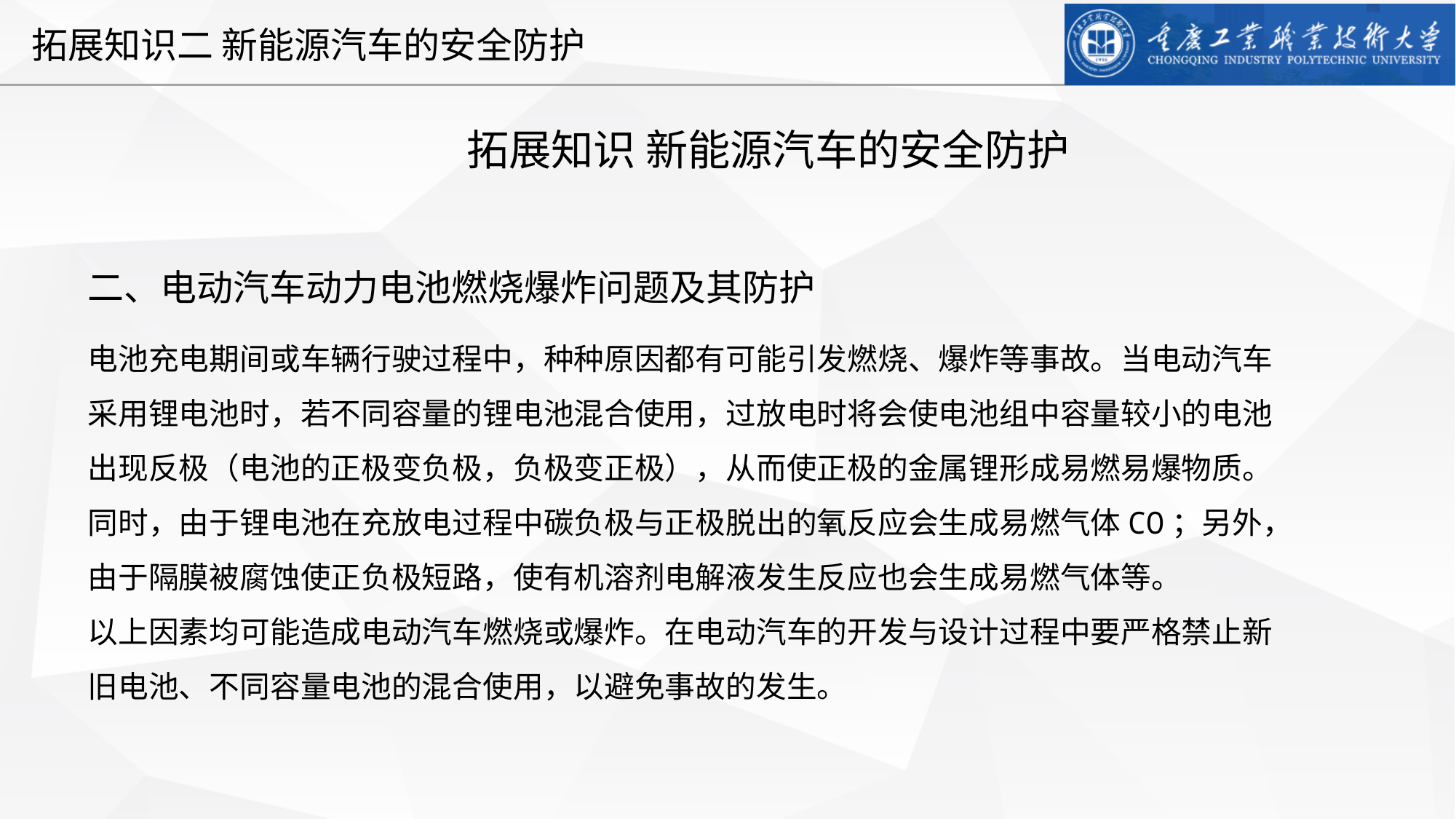

拓展知识 新能源汽车的安全防护
二、电动汽车动力电池燃烧爆炸问题及其防护
电池充电期间或车辆行驶过程中，种种原因都有可能引发燃烧、爆炸等事故。当电动汽车采用锂电池时，若不同容量的锂电池混合使用，过放电时将会使电池组中容量较小的电池出现反极（电池的正极变负极，负极变正极），从而使正极的金属锂形成易燃易爆物质。同时，由于锂电池在充放电过程中碳负极与正极脱出的氧反应会生成易燃气体CO；另外，由于隔膜被腐蚀使正负极短路，使有机溶剂电解液发生反应也会生成易燃气体等。
以上因素均可能造成电动汽车燃烧或爆炸。在电动汽车的开发与设计过程中要严格禁止新旧电池、不同容量电池的混合使用，以避免事故的发生。